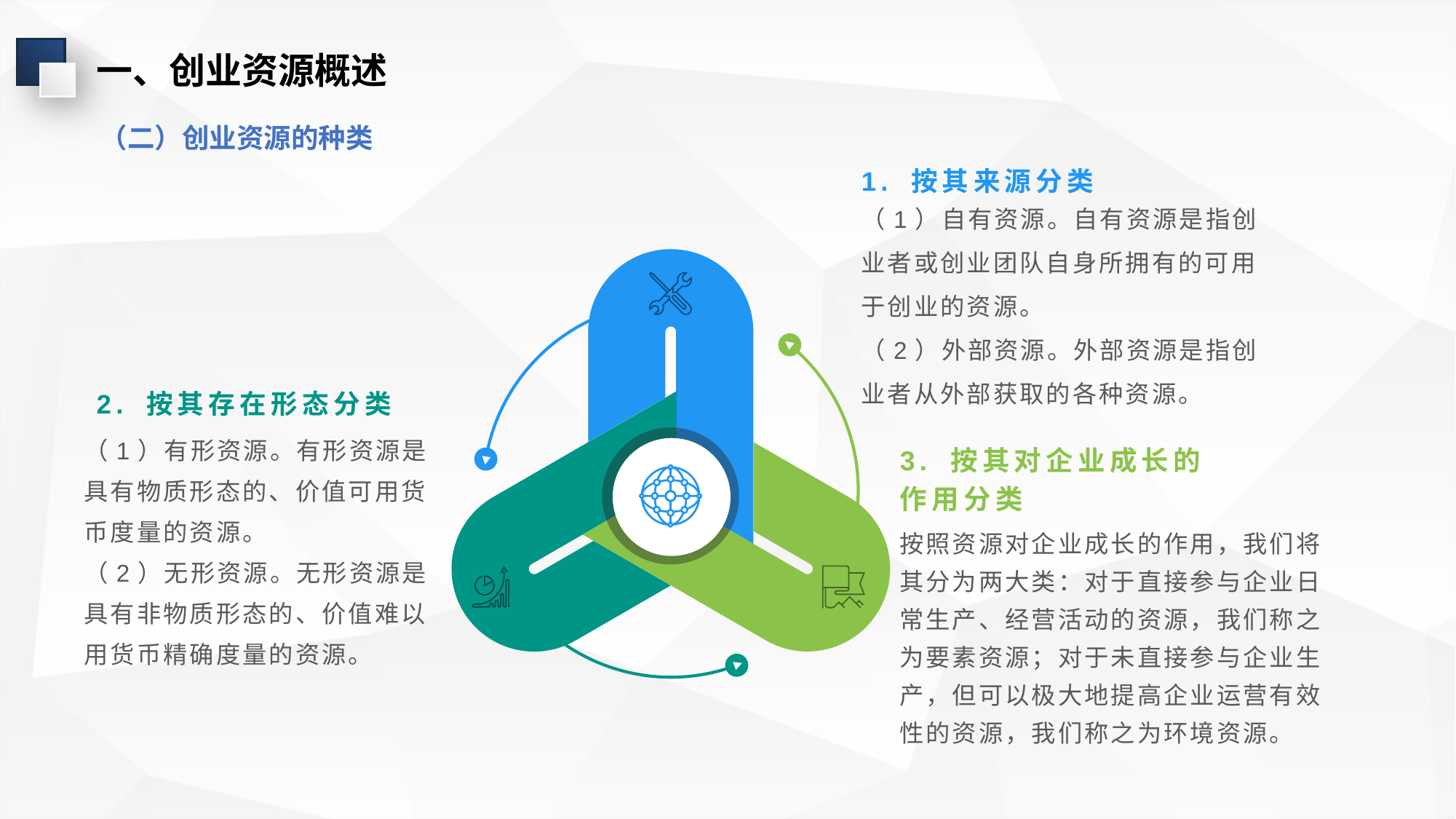

一、创业资源概述
（二）创业资源的种类
1. 按其来源分类
（1）自有资源。自有资源是指创业者或创业团队自身所拥有的可用于创业的资源。
（2）外部资源。外部资源是指创业者从外部获取的各种资源。

2. 按其存在形态分类

3. 按其对企业成长的作用分类
（1）有形资源。有形资源是具有物质形态的、价值可用货币度量的资源。
（2）无形资源。无形资源是具有非物质形态的、价值难以用货币精确度量的资源。

按照资源对企业成长的作用，我们将其分为两大类：对于直接参与企业日常生产、经营活动的资源，我们称之为要素资源；对于未直接参与企业生产，但可以极大地提高企业运营有效性的资源，我们称之为环境资源。